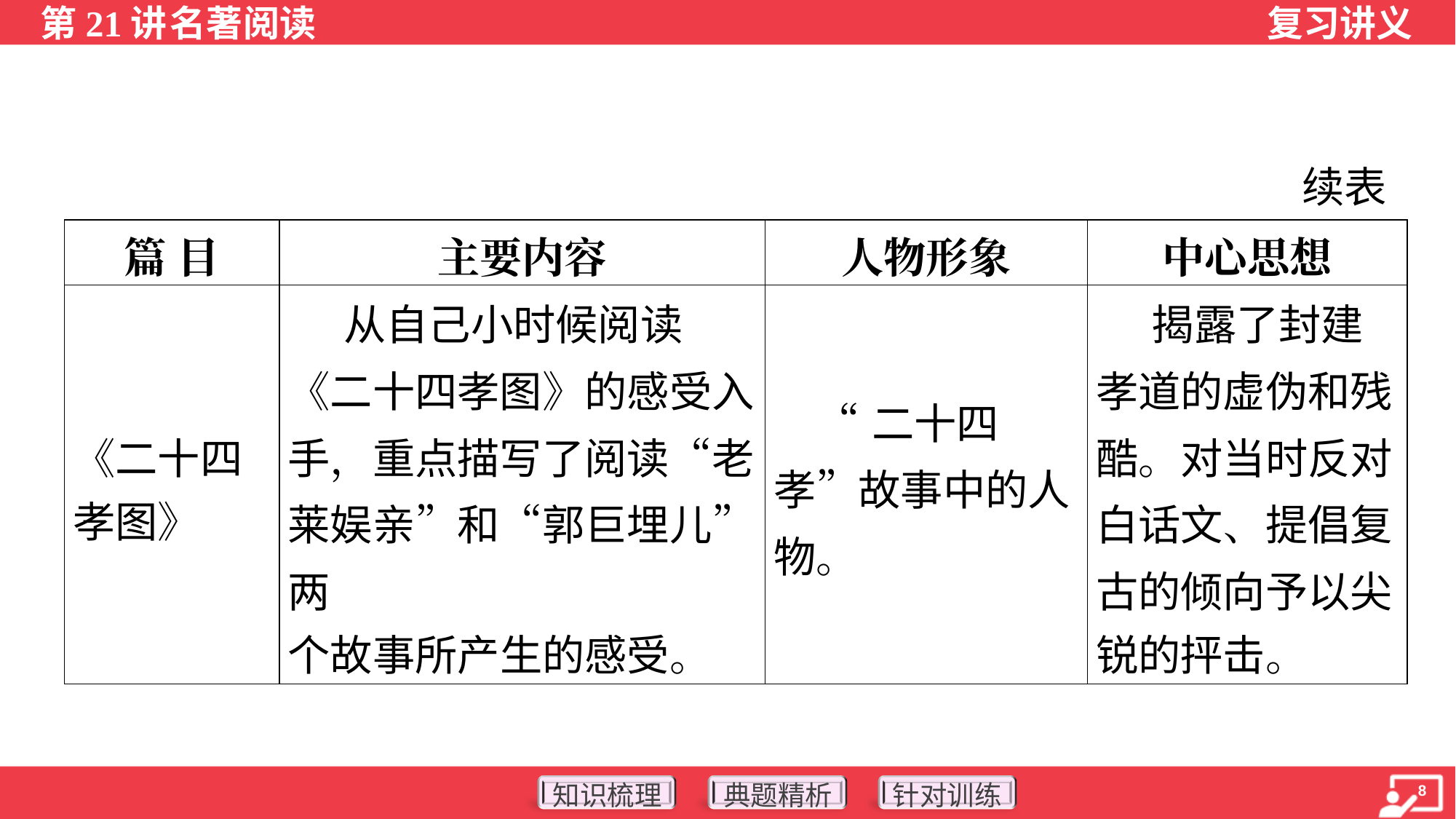

续表
| 篇 目 | 主要内容 | 人物形象 | 中心思想 |
| --- | --- | --- | --- |
| 《二十四 孝图》 | 从自己小时候阅读 《二十四孝图》的感受入 手，重点描写了阅读“老 莱娱亲”和“郭巨埋儿”两 个故事所产生的感受。 | “二十四孝”故事中的人物。 | 揭露了封建 孝道的虚伪和残 酷。对当时反对 白话文、提倡复 古的倾向予以尖 锐的抨击。 |